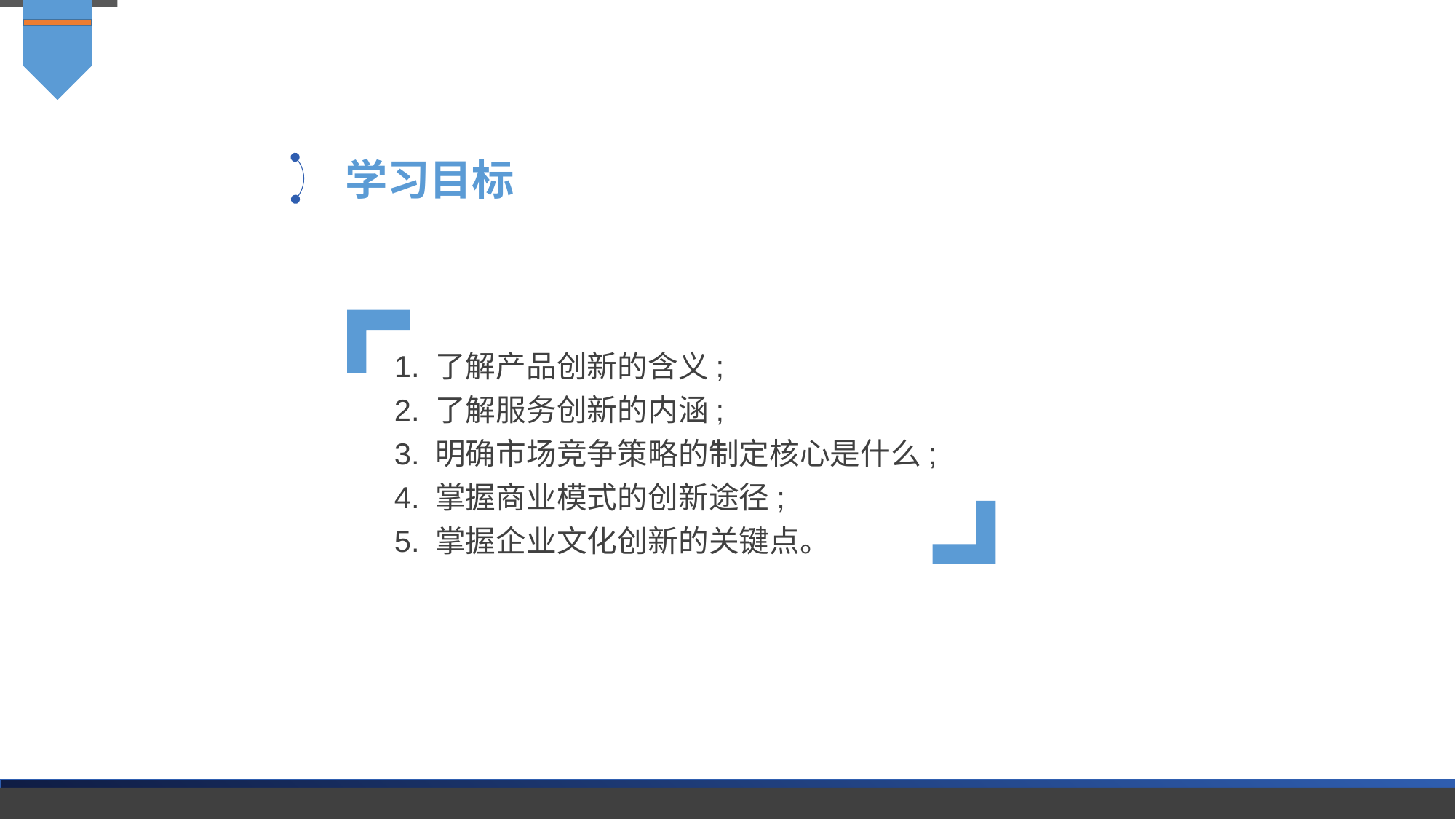

学习目标

1. 了解产品创新的含义;
2. 了解服务创新的内涵;
3. 明确市场竞争策略的制定核心是什么;
4. 掌握商业模式的创新途径;
5. 掌握企业文化创新的关键点。